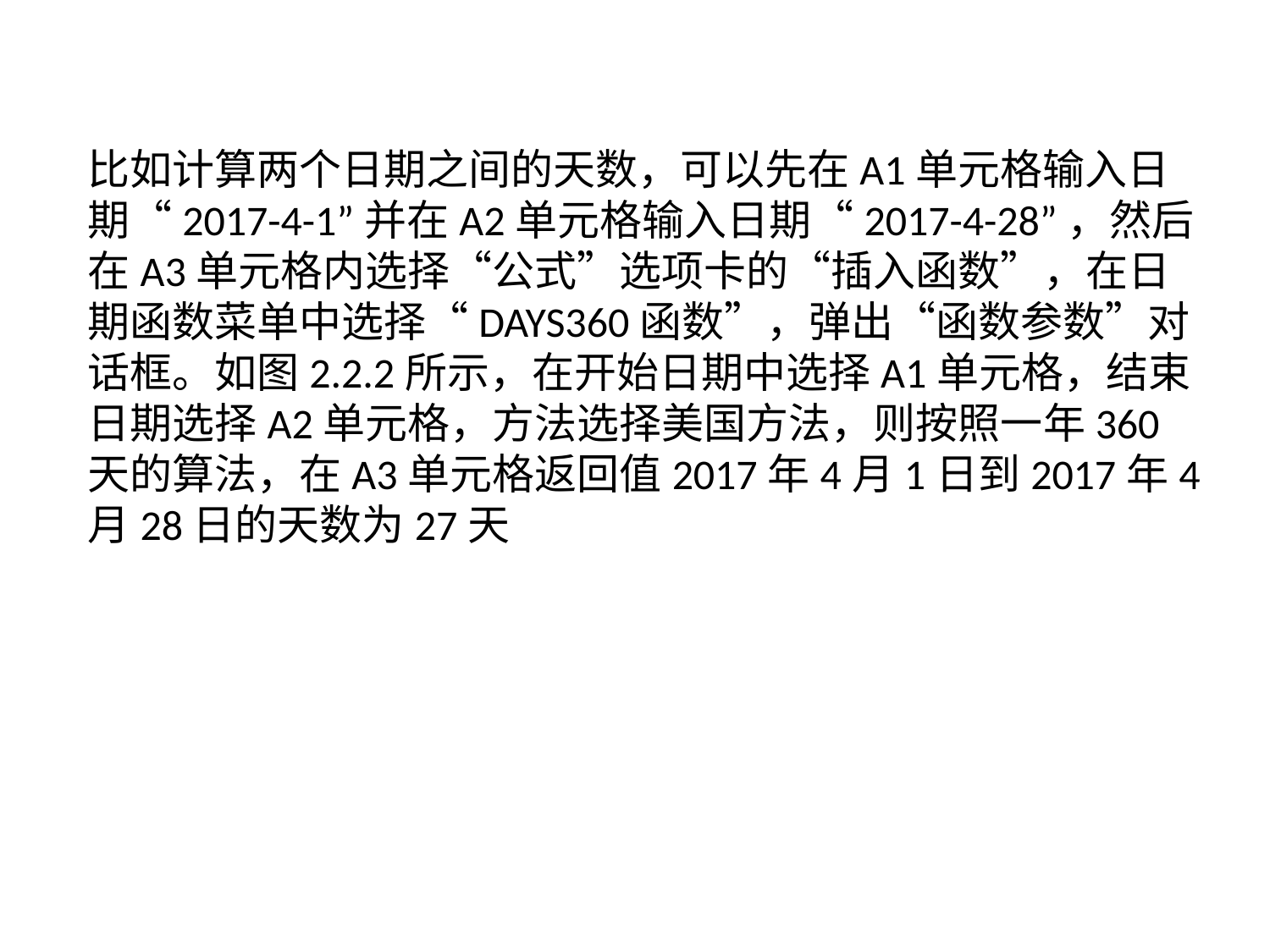

比如计算两个日期之间的天数，可以先在A1单元格输入日期“2017-4-1”并在A2单元格输入日期“2017-4-28”，然后在A3单元格内选择“公式”选项卡的“插入函数”，在日期函数菜单中选择“DAYS360函数”，弹出“函数参数”对话框。如图2.2.2所示，在开始日期中选择A1单元格，结束日期选择A2单元格，方法选择美国方法，则按照一年360 天的算法，在A3单元格返回值2017年4月1日到2017年4月28日的天数为27天